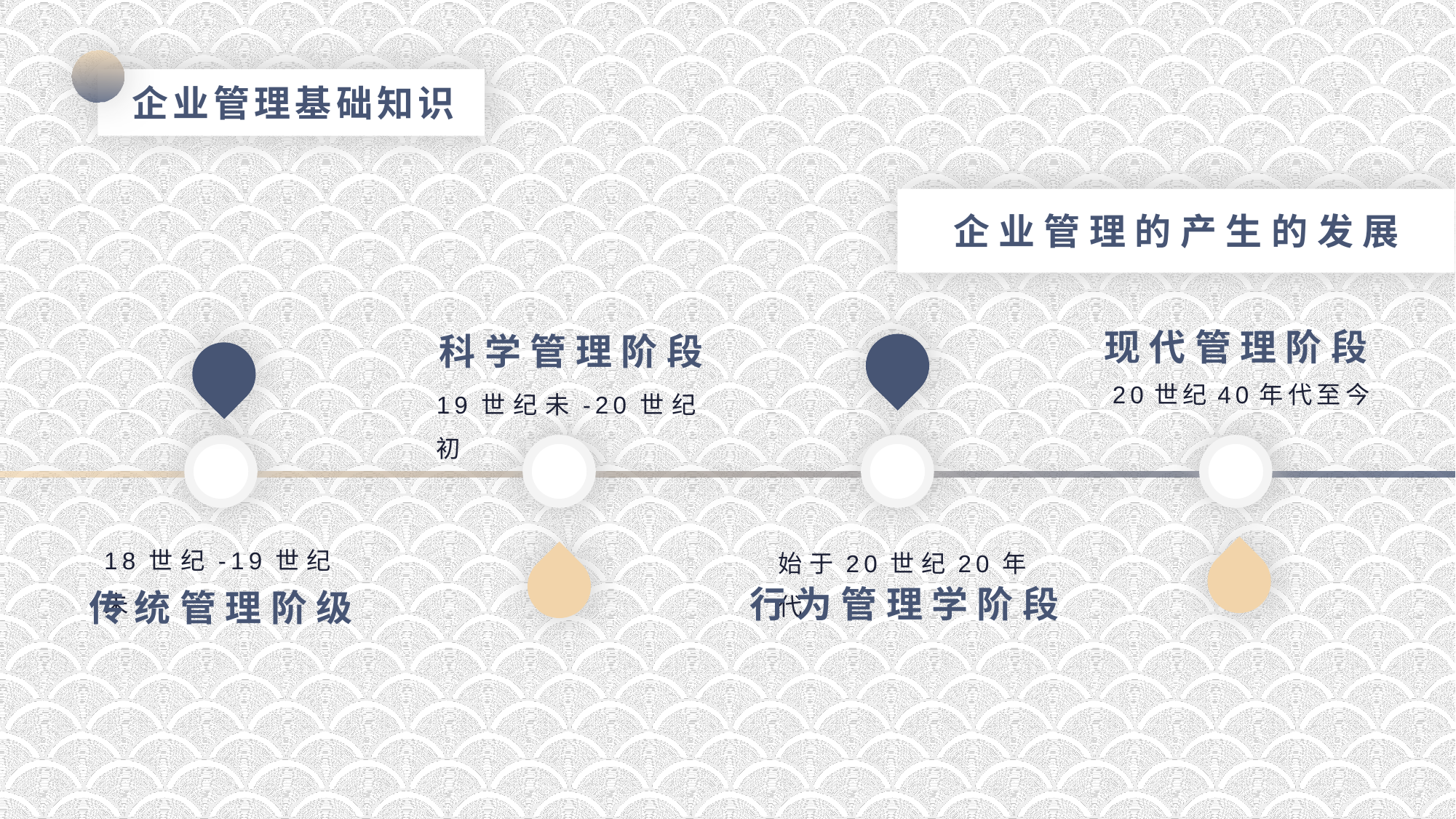

企业管理的产生的发展
现代管理阶段
20世纪40年代至今
科学管理阶段
19世纪未-20世纪初

18世纪-19世纪未
传统管理阶级
始于20世纪20年代
行为管理学阶段